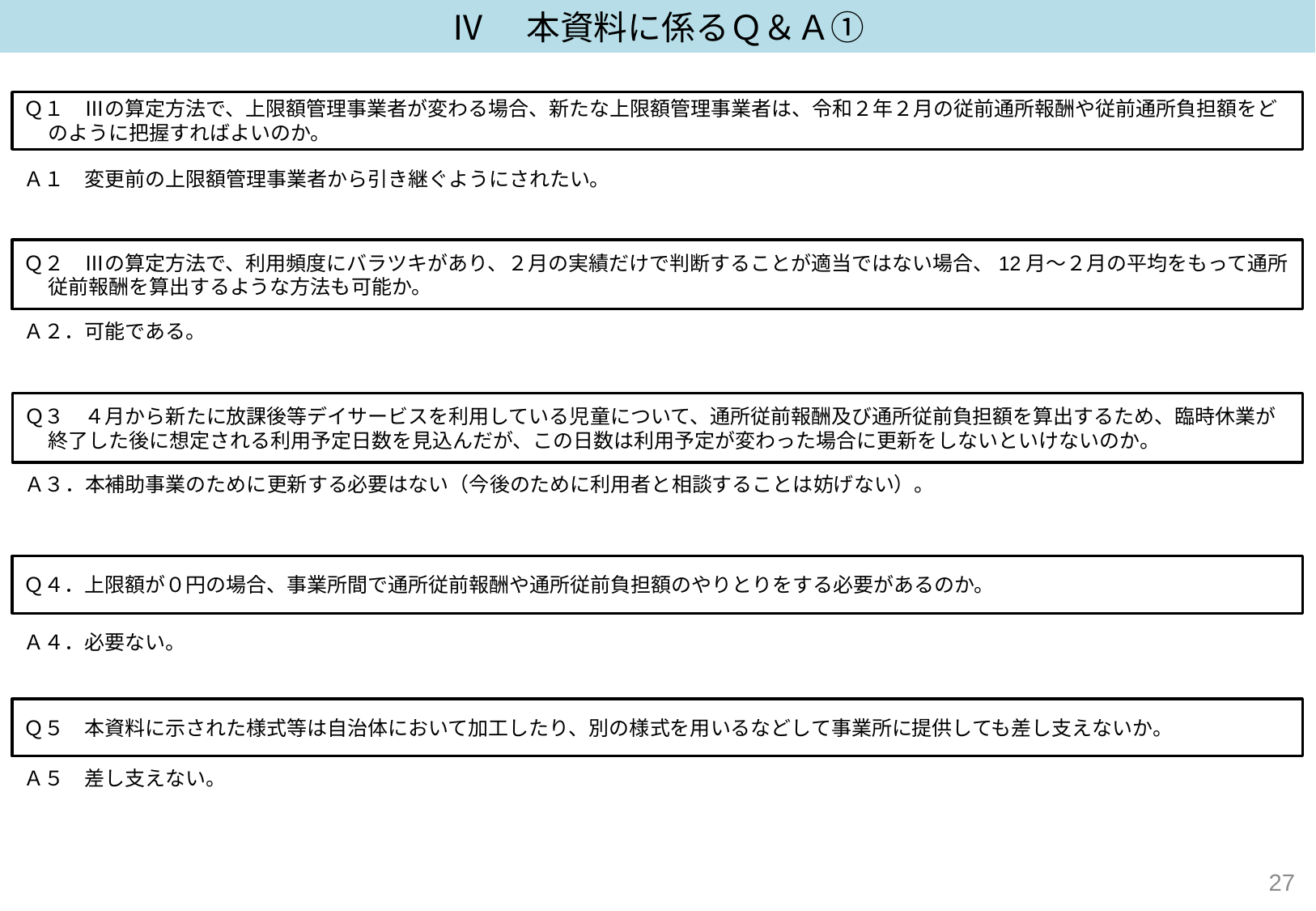

Ⅳ　本資料に係るＱ＆Ａ①
Ｑ１　Ⅲの算定方法で、上限額管理事業者が変わる場合、新たな上限額管理事業者は、令和２年２月の従前通所報酬や従前通所負担額をどのように把握すればよいのか。
Ａ１　変更前の上限額管理事業者から引き継ぐようにされたい。
Ｑ２　Ⅲの算定方法で、利用頻度にバラツキがあり、２月の実績だけで判断することが適当ではない場合、12月～２月の平均をもって通所従前報酬を算出するような方法も可能か。
Ａ２．可能である。
Ｑ３　４月から新たに放課後等デイサービスを利用している児童について、通所従前報酬及び通所従前負担額を算出するため、臨時休業が終了した後に想定される利用予定日数を見込んだが、この日数は利用予定が変わった場合に更新をしないといけないのか。
Ａ３．本補助事業のために更新する必要はない（今後のために利用者と相談することは妨げない）。
Ｑ４．上限額が０円の場合、事業所間で通所従前報酬や通所従前負担額のやりとりをする必要があるのか。
Ａ４．必要ない。
Ｑ５　本資料に示された様式等は自治体において加工したり、別の様式を用いるなどして事業所に提供しても差し支えないか。
Ａ５　差し支えない。

27